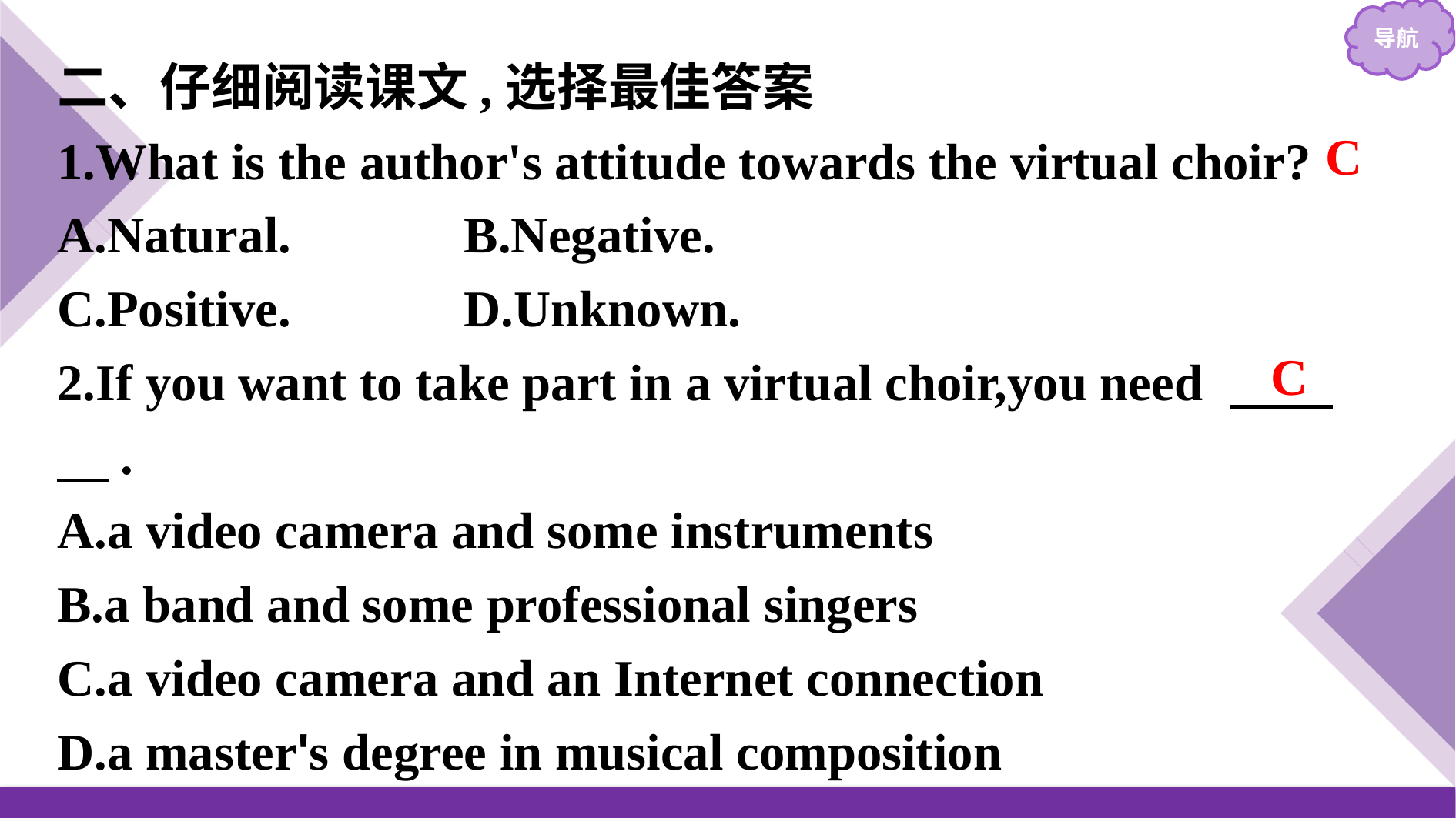

二、仔细阅读课文,选择最佳答案
1.What is the author's attitude towards the virtual choir?
A.Natural.　　　	B.Negative.
C.Positive.		D.Unknown.
2.If you want to take part in a virtual choir,you need 　　　.
A.a video camera and some instruments
B.a band and some professional singers
C.a video camera and an Internet connection
D.a master's degree in musical composition
C
C